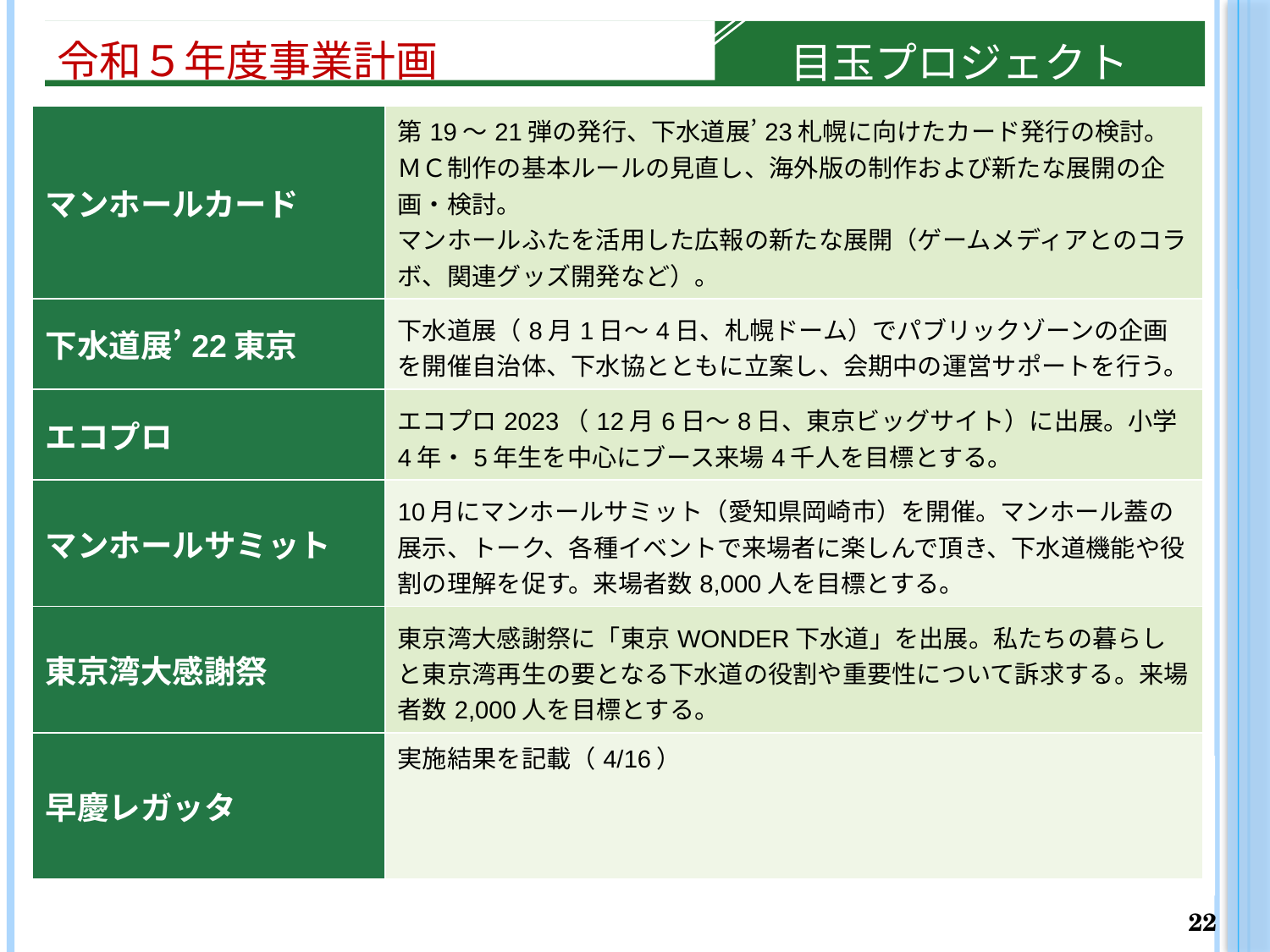

令和５年度事業計画
目玉プロジェクト

| マンホールカード | 第19～21弾の発行、下水道展’23札幌に向けたカード発行の検討。 ＭＣ制作の基本ルールの見直し、海外版の制作および新たな展開の企画・検討。 マンホールふたを活用した広報の新たな展開（ゲームメディアとのコラボ、関連グッズ開発など）。 |
| --- | --- |
| 下水道展’22東京 | 下水道展（8月1日～4日、札幌ドーム）でパブリックゾーンの企画を開催自治体、下水協とともに立案し、会期中の運営サポートを行う。 |
| エコプロ | エコプロ2023（12月6日～8日、東京ビッグサイト）に出展。小学4年・5年生を中心にブース来場4千人を目標とする。 |
| マンホールサミット | 10月にマンホールサミット（愛知県岡崎市）を開催。マンホール蓋の展示、トーク、各種イベントで来場者に楽しんで頂き、下水道機能や役割の理解を促す。来場者数8,000人を目標とする。 |
| 東京湾大感謝祭 | 東京湾大感謝祭に「東京WONDER下水道」を出展。私たちの暮らしと東京湾再生の要となる下水道の役割や重要性について訴求する。来場者数2,000人を目標とする。 |
| 早慶レガッタ | 実施結果を記載（4/16） |

22